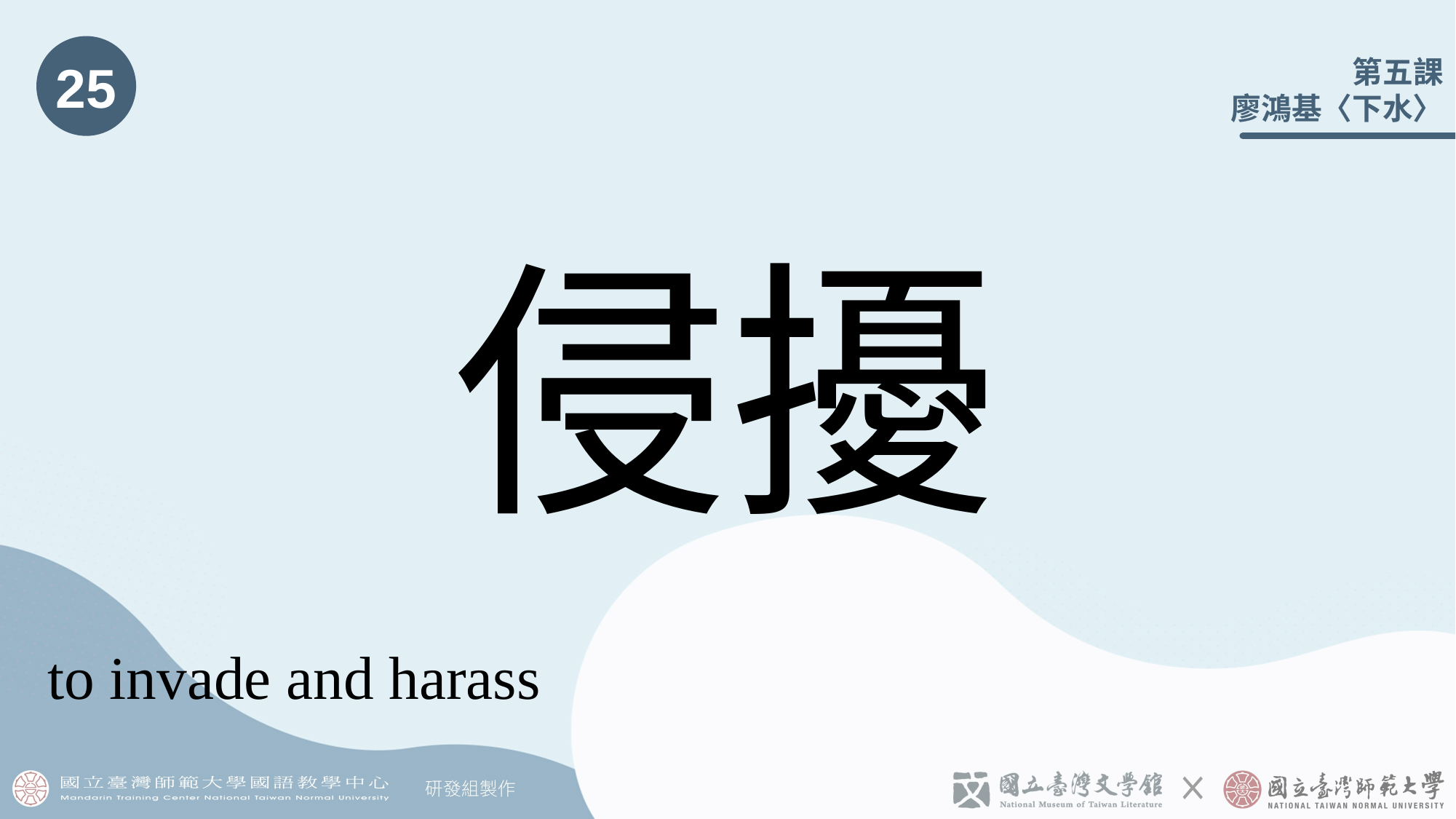

25
# 侵擾
to invade and harass